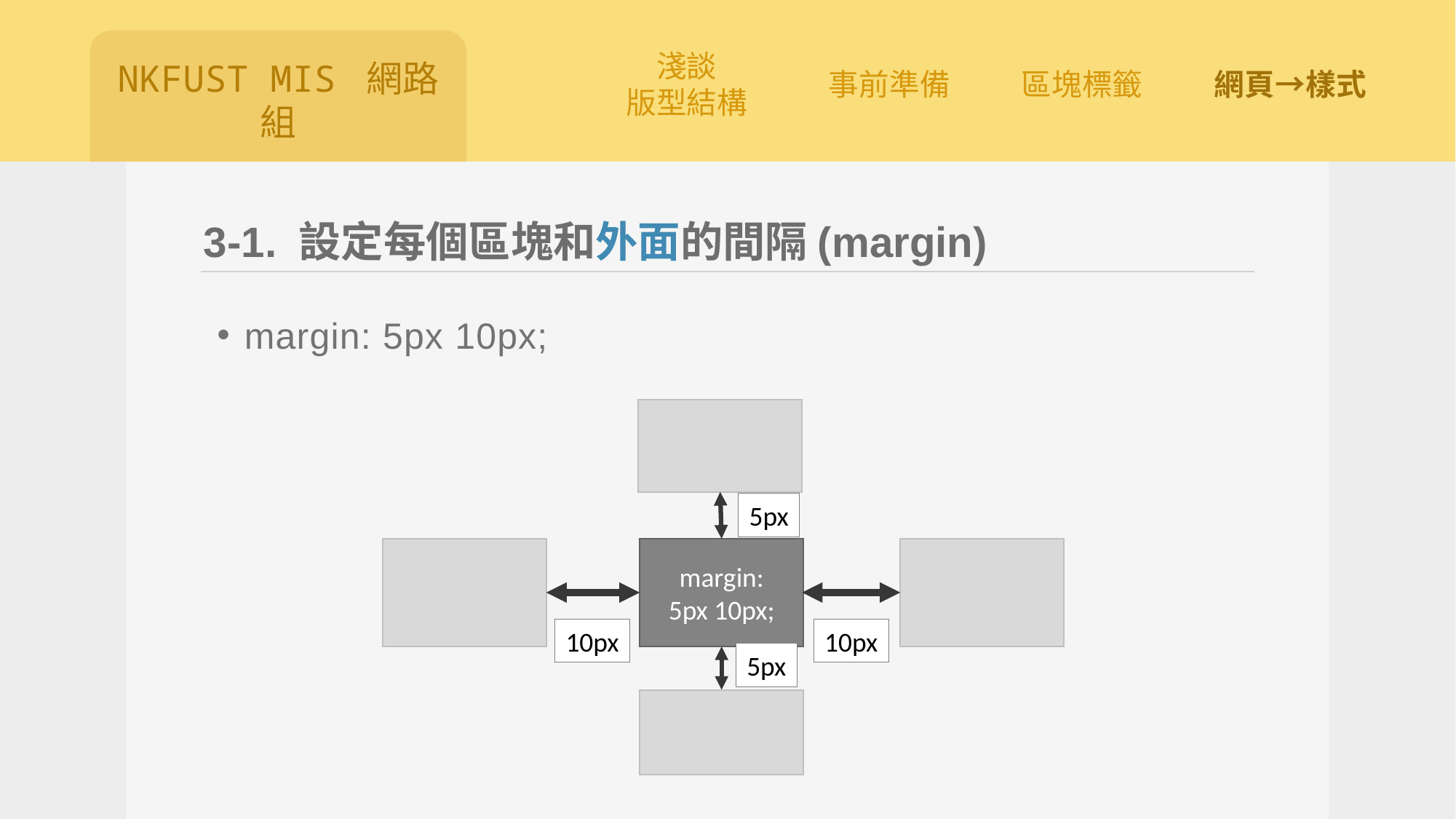

# 3-1. 設定每個區塊和外面的間隔(margin)
margin: 5px 10px;

5px

margin:
5px 10px;

10px
10px
5px